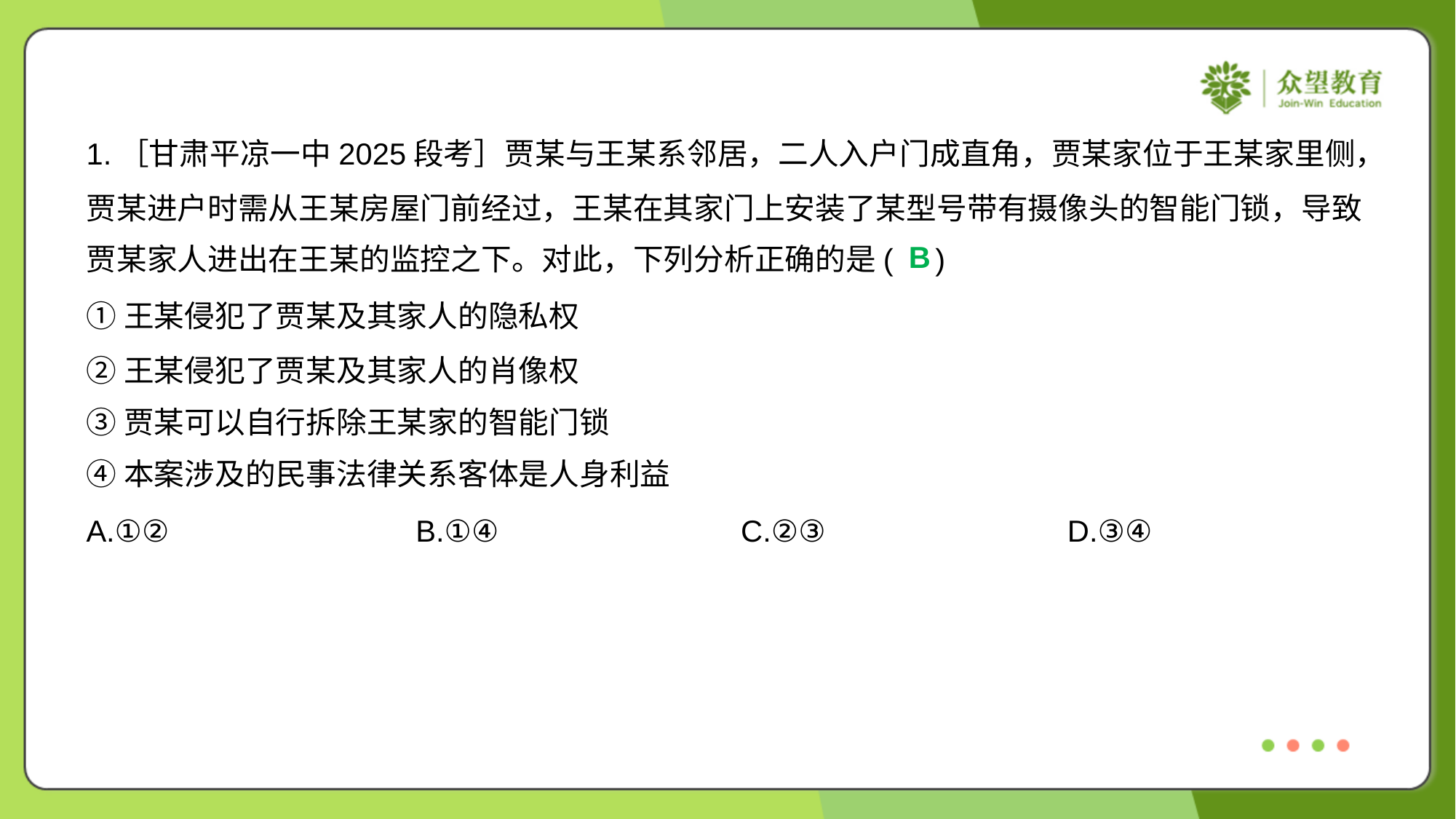

1.［甘肃平凉一中2025段考］贾某与王某系邻居，二人入户门成直角，贾某家位于王某家里侧，
贾某进户时需从王某房屋门前经过，王某在其家门上安装了某型号带有摄像头的智能门锁，导致
贾某家人进出在王某的监控之下。对此，下列分析正确的是(     )
B
①王某侵犯了贾某及其家人的隐私权
②王某侵犯了贾某及其家人的肖像权
③贾某可以自行拆除王某家的智能门锁
④本案涉及的民事法律关系客体是人身利益
A.①②	B.①④	C.②③	D.③④